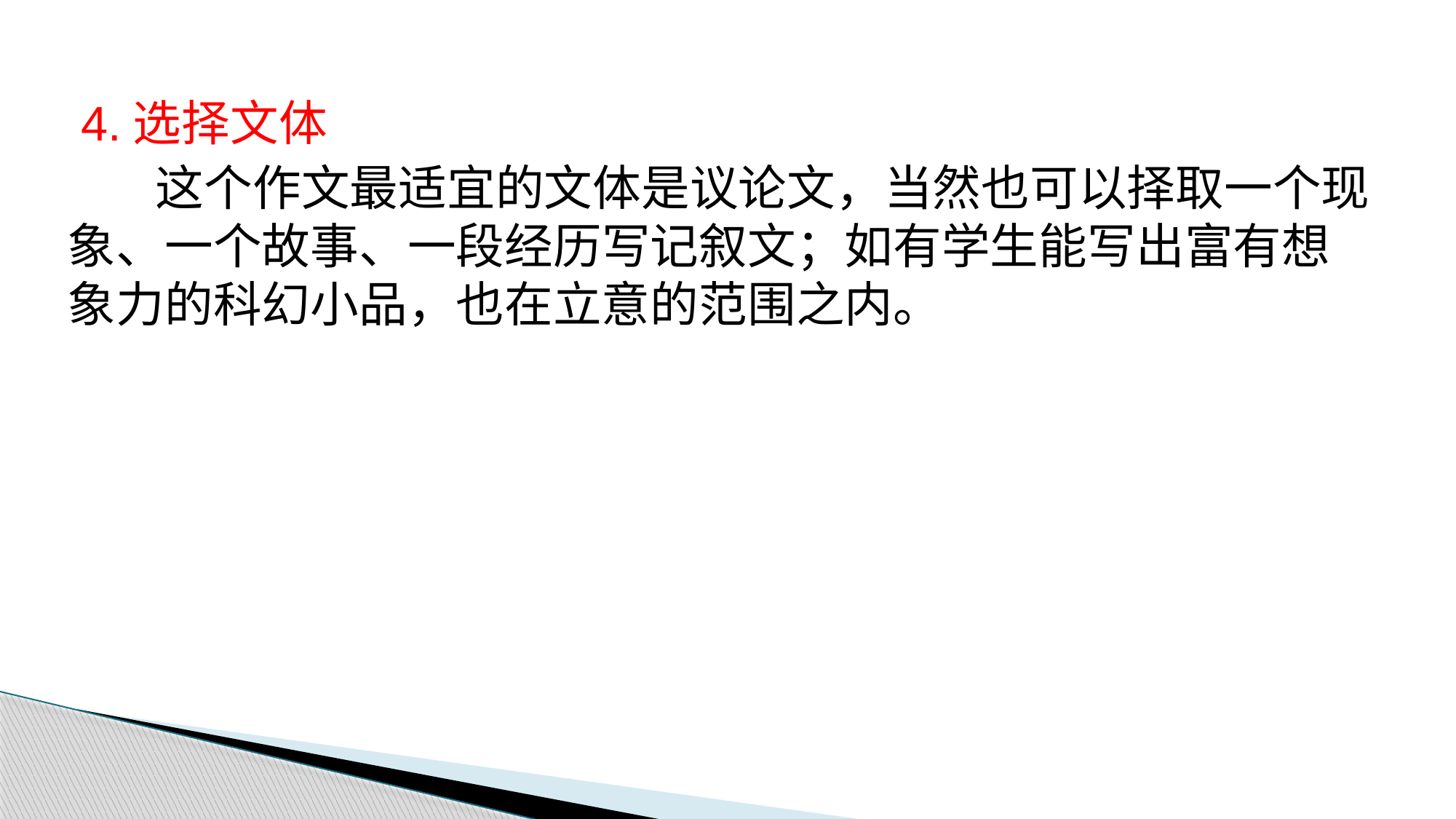

4.选择文体
       这个作文最适宜的文体是议论文，当然也可以择取一个现象、一个故事、一段经历写记叙文；如有学生能写出富有想象力的科幻小品，也在立意的范围之内。